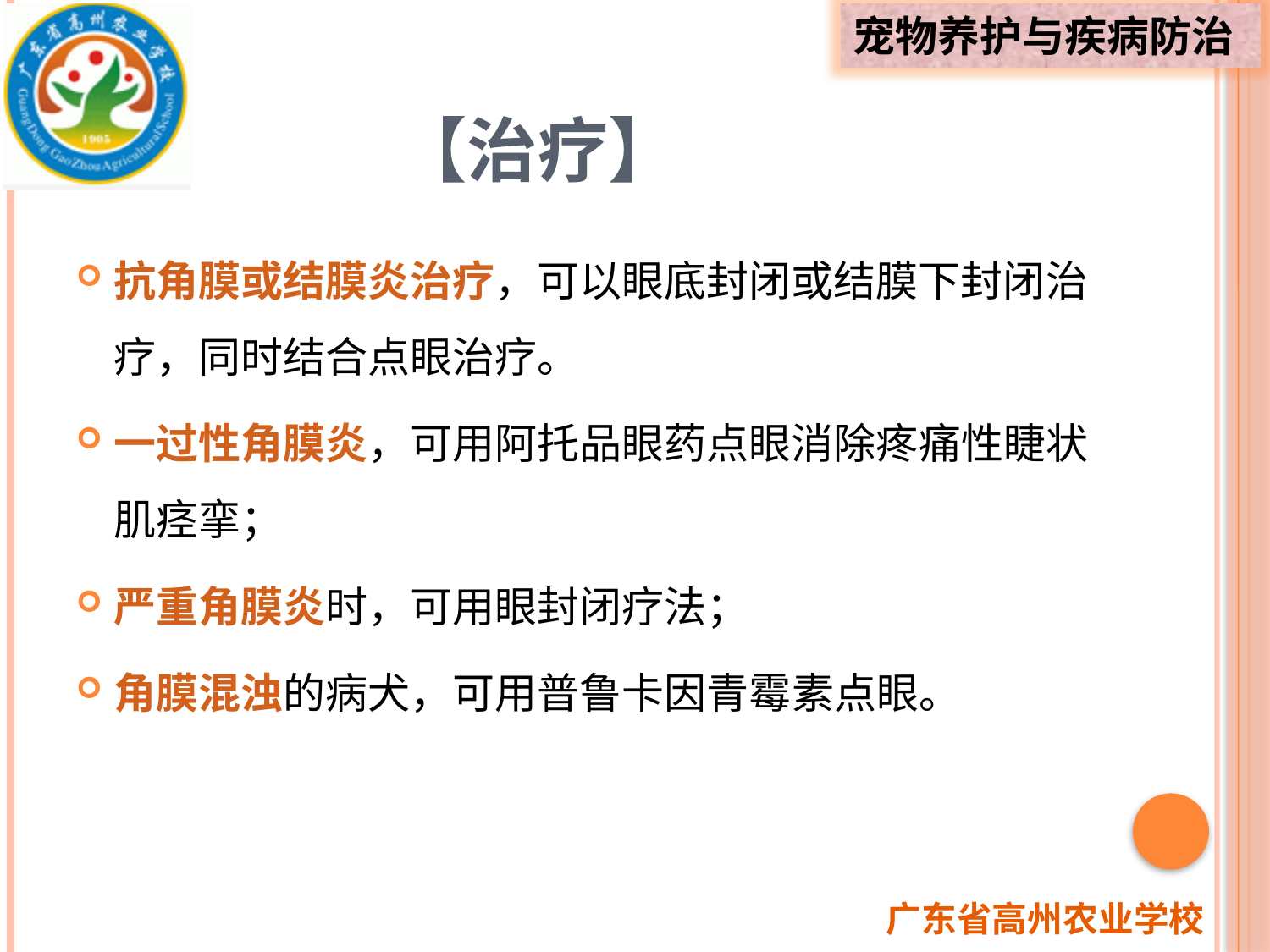

# 【治疗】
抗角膜或结膜炎治疗，可以眼底封闭或结膜下封闭治疗，同时结合点眼治疗。
一过性角膜炎，可用阿托品眼药点眼消除疼痛性睫状肌痉挛；
严重角膜炎时，可用眼封闭疗法；
角膜混浊的病犬，可用普鲁卡因青霉素点眼。